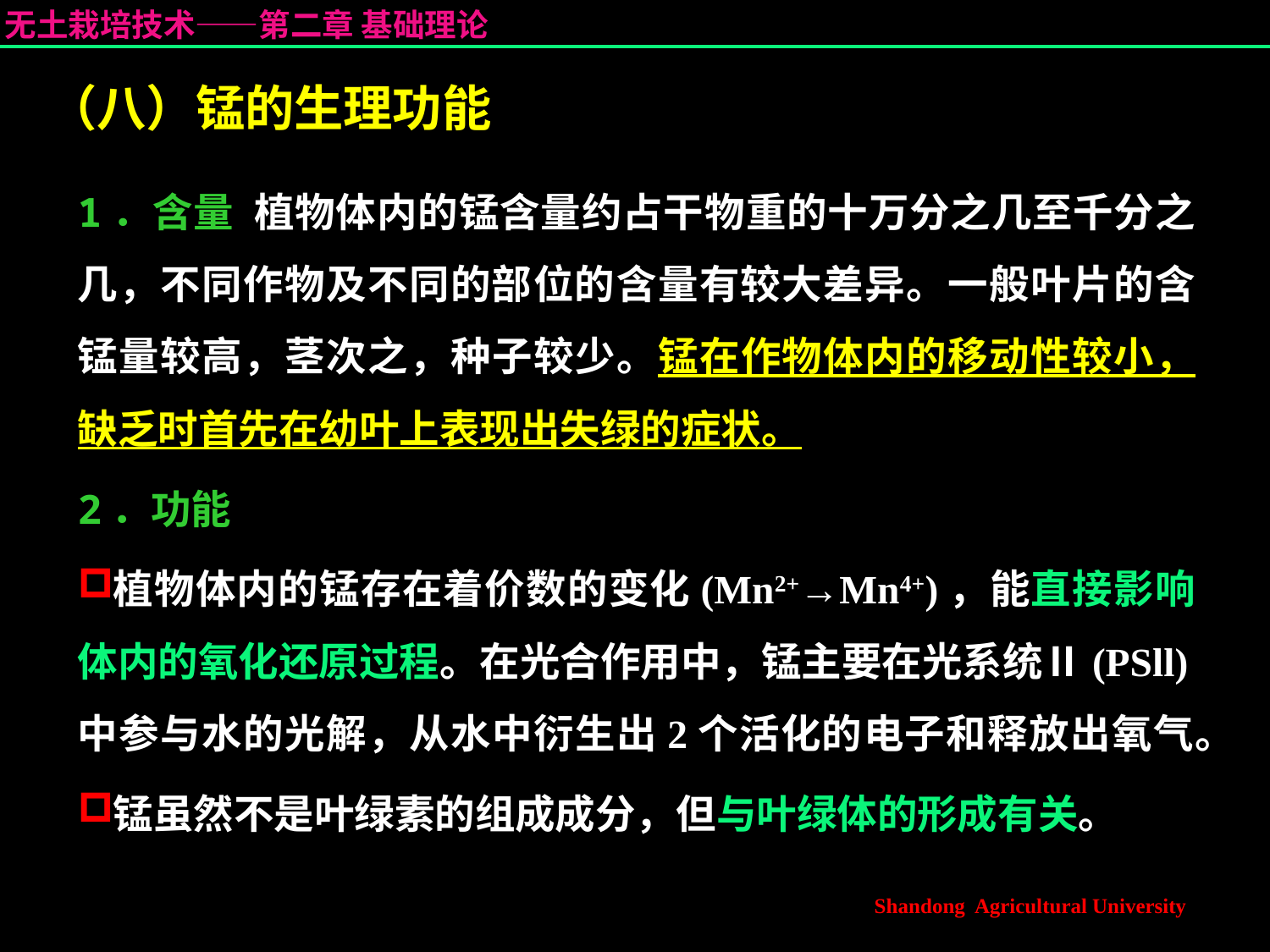

# （八）锰的生理功能
1．含量  植物体内的锰含量约占干物重的十万分之几至千分之几，不同作物及不同的部位的含量有较大差异。一般叶片的含锰量较高，茎次之，种子较少。锰在作物体内的移动性较小，缺乏时首先在幼叶上表现出失绿的症状。
2．功能
植物体内的锰存在着价数的变化(Mn2+→Mn4+)，能直接影响体内的氧化还原过程。在光合作用中，锰主要在光系统Ⅱ(PSll)中参与水的光解，从水中衍生出2个活化的电子和释放出氧气。
锰虽然不是叶绿素的组成成分，但与叶绿体的形成有关。